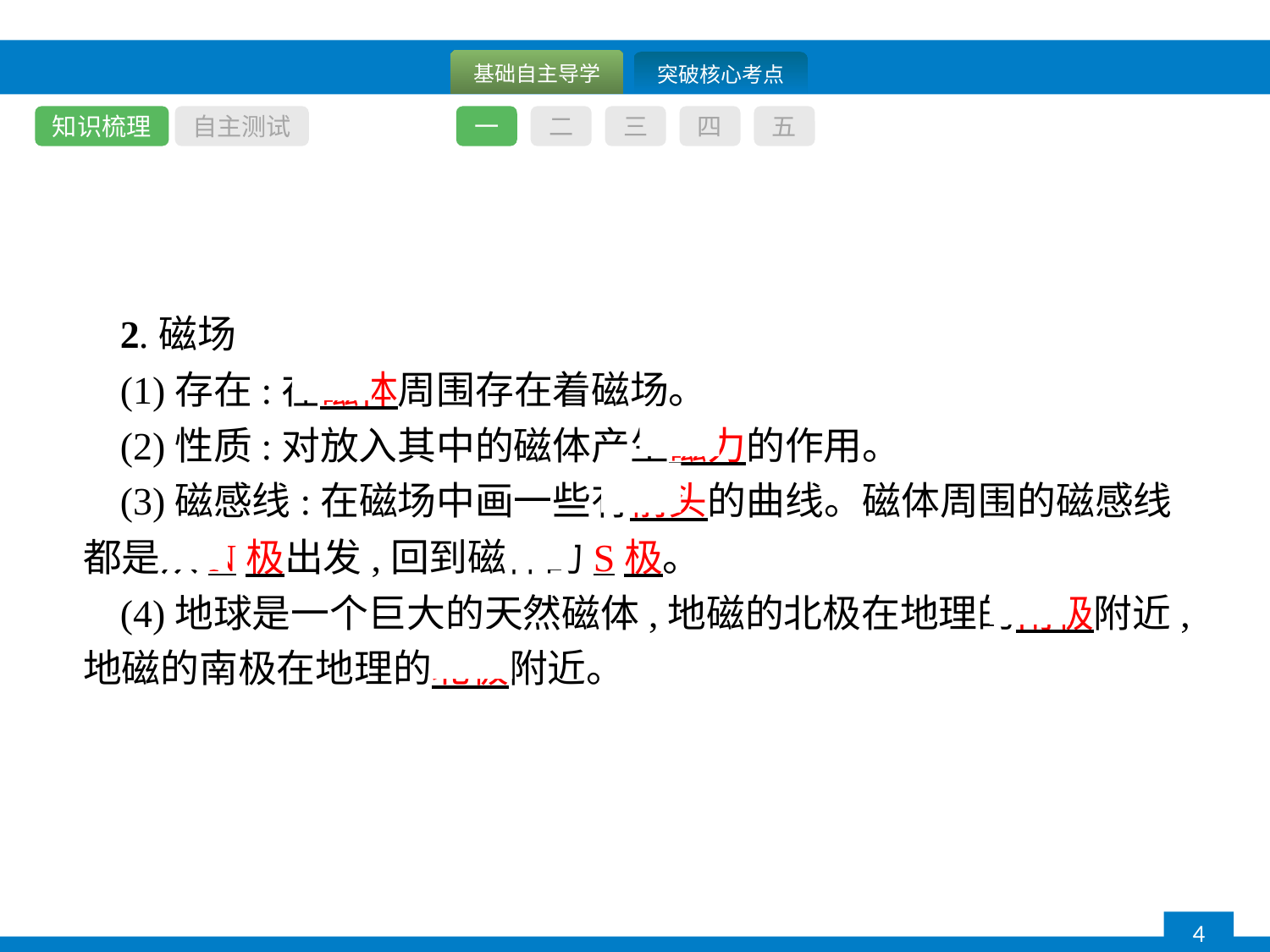

知识梳理
自主测试
一
二
三
四
五
2.磁场
(1)存在:在磁体周围存在着磁场。
(2)性质:对放入其中的磁体产生磁力的作用。
(3)磁感线:在磁场中画一些有箭头的曲线。磁体周围的磁感线都是从N极出发,回到磁体的S极。
(4)地球是一个巨大的天然磁体,地磁的北极在地理的南极附近,地磁的南极在地理的北极附近。